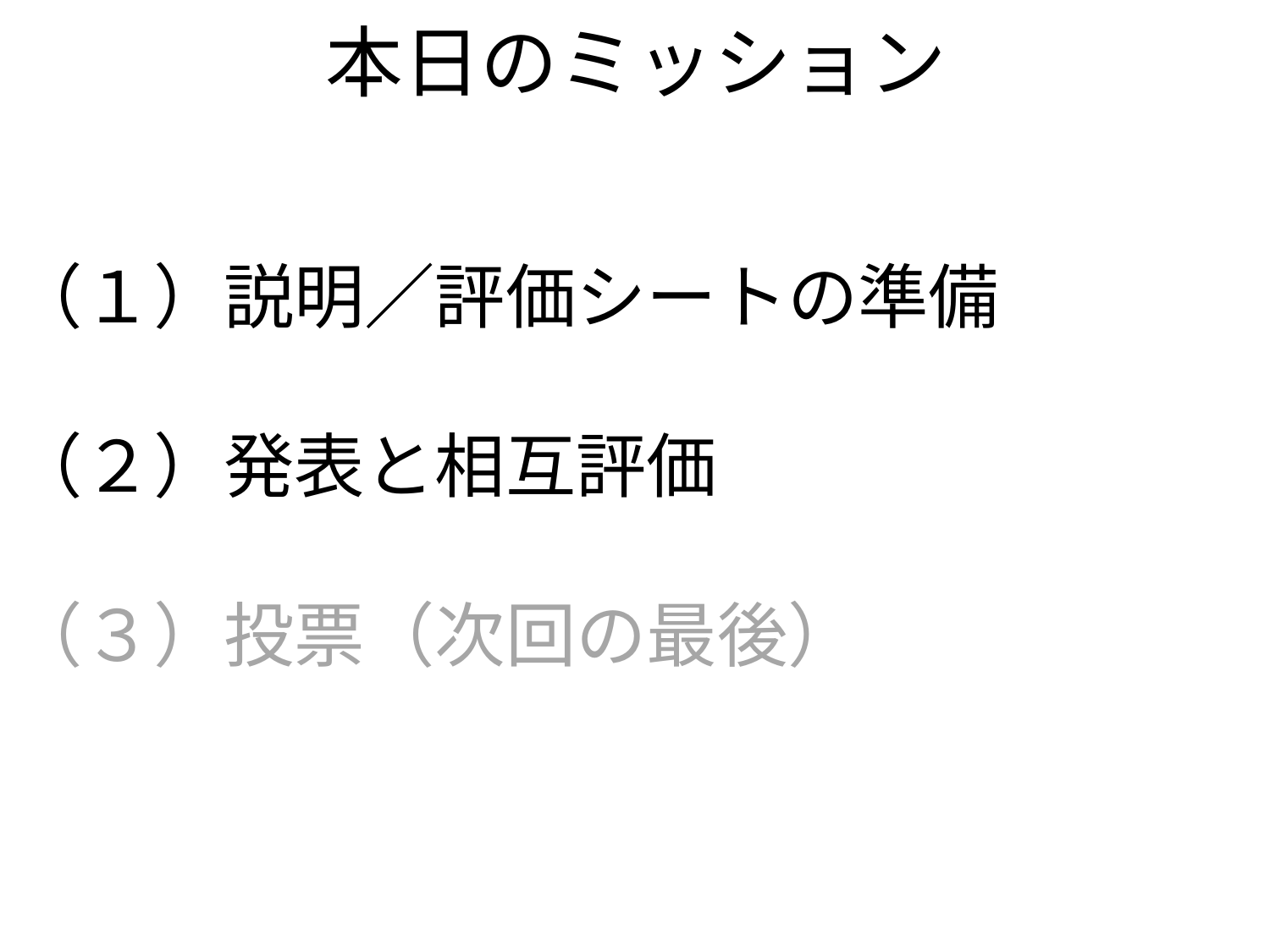

# 本日のミッション
（１）説明／評価シートの準備

（２）発表と相互評価

（３）投票（次回の最後）